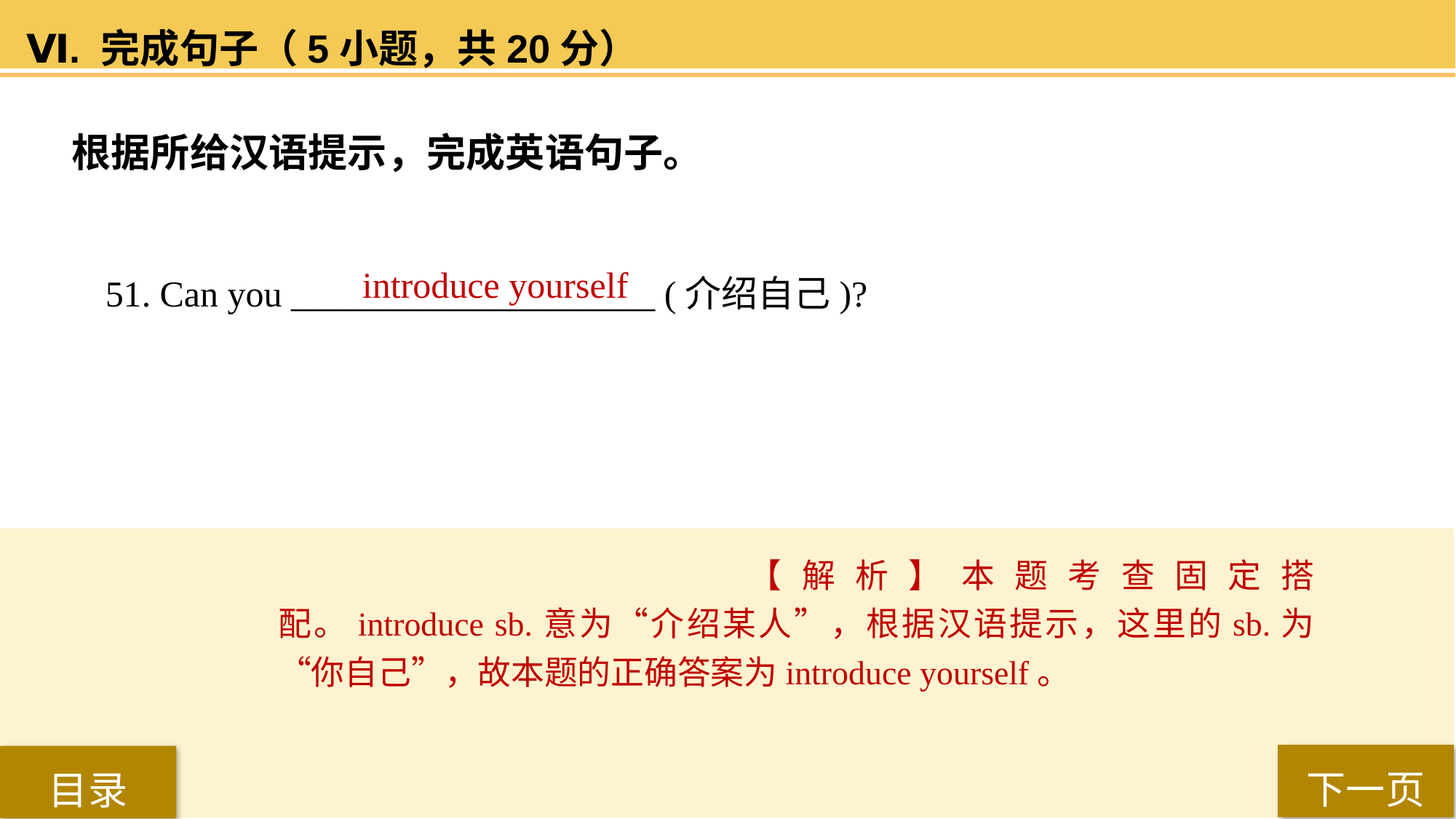

Ⅵ. 完成句子（5小题，共20分）
根据所给汉语提示，完成英语句子。
51. Can you ____________________ (介绍自己)?
introduce yourself
【解析】本题考查固定搭配。introduce sb.意为“介绍某人”，根据汉语提示，这里的sb.为“你自己”，故本题的正确答案为introduce yourself。